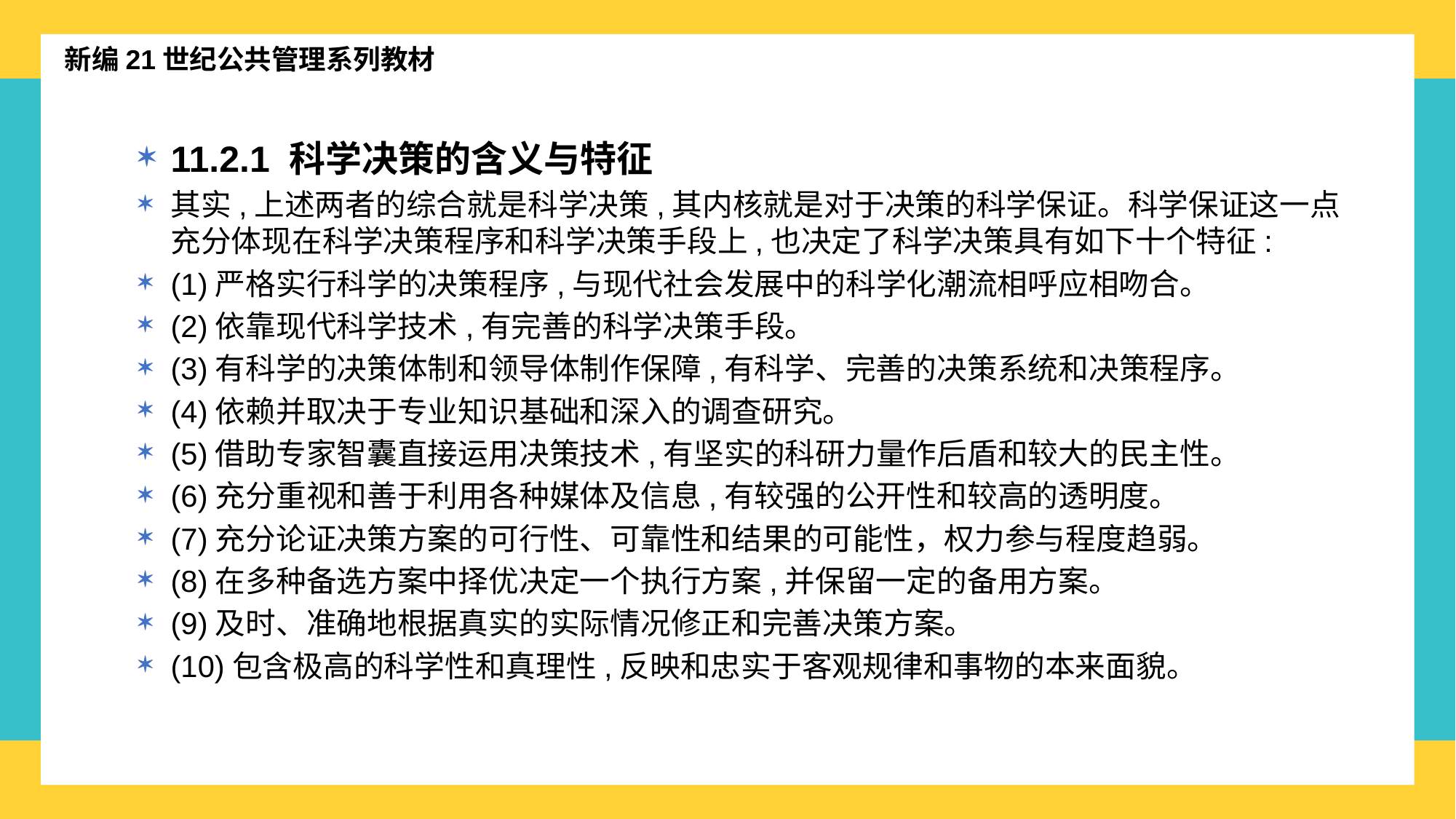

新编21世纪公共管理系列教材
11.2.1 科学决策的含义与特征
其实,上述两者的综合就是科学决策,其内核就是对于决策的科学保证。科学保证这一点充分体现在科学决策程序和科学决策手段上,也决定了科学决策具有如下十个特征:
(1)严格实行科学的决策程序,与现代社会发展中的科学化潮流相呼应相吻合。
(2)依靠现代科学技术,有完善的科学决策手段。
(3)有科学的决策体制和领导体制作保障,有科学、完善的决策系统和决策程序。
(4)依赖并取决于专业知识基础和深入的调查研究。
(5)借助专家智囊直接运用决策技术,有坚实的科研力量作后盾和较大的民主性。
(6)充分重视和善于利用各种媒体及信息,有较强的公开性和较高的透明度。
(7)充分论证决策方案的可行性、可靠性和结果的可能性，权力参与程度趋弱。
(8)在多种备选方案中择优决定一个执行方案,并保留一定的备用方案。
(9)及时、准确地根据真实的实际情况修正和完善决策方案。
(10)包含极高的科学性和真理性,反映和忠实于客观规律和事物的本来面貌。